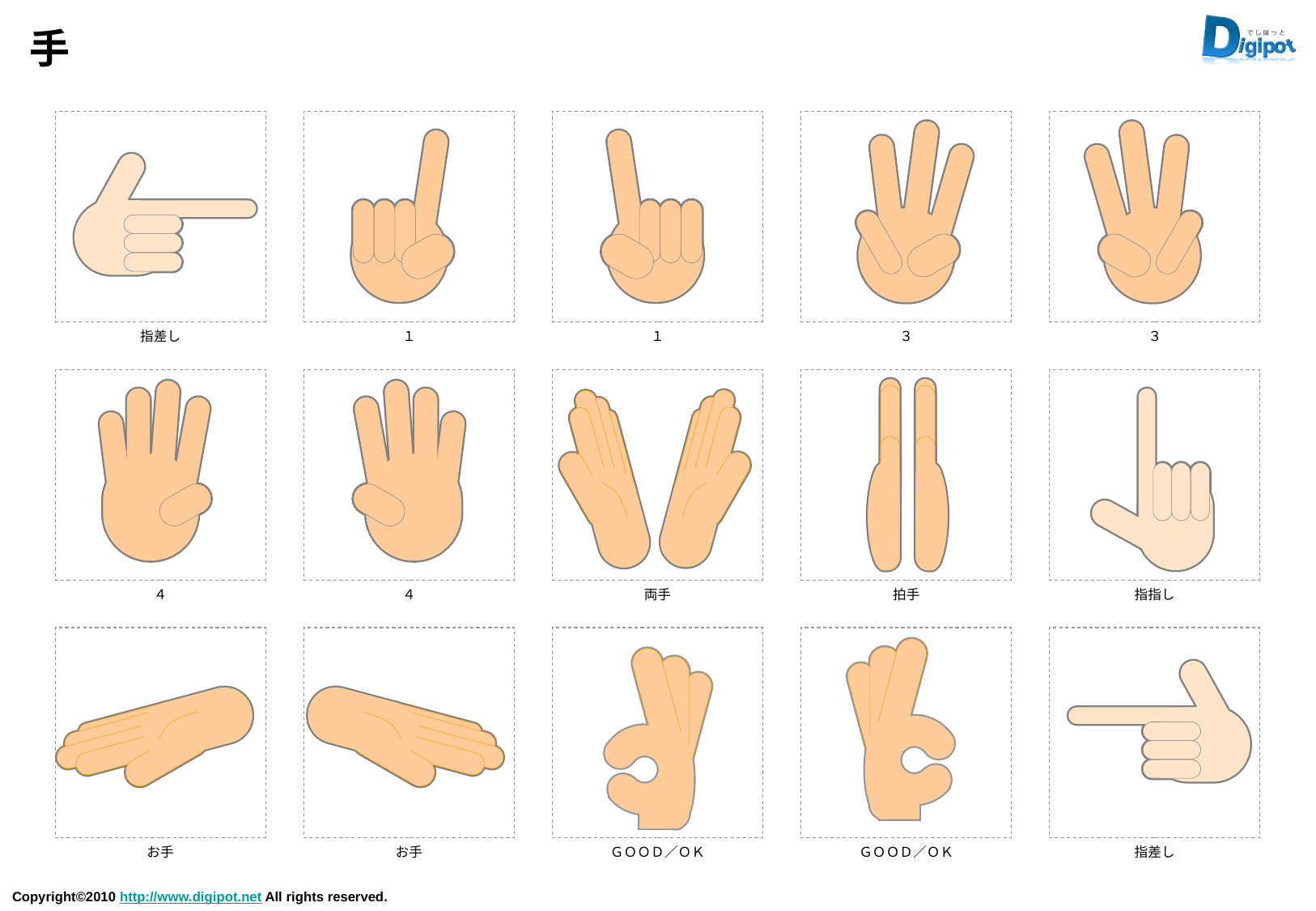

# 手

指差し
１
１
３
３

４
４
両手
拍手
指指し

お手
お手
ＧＯＯＤ／ＯＫ
ＧＯＯＤ／ＯＫ
指差し